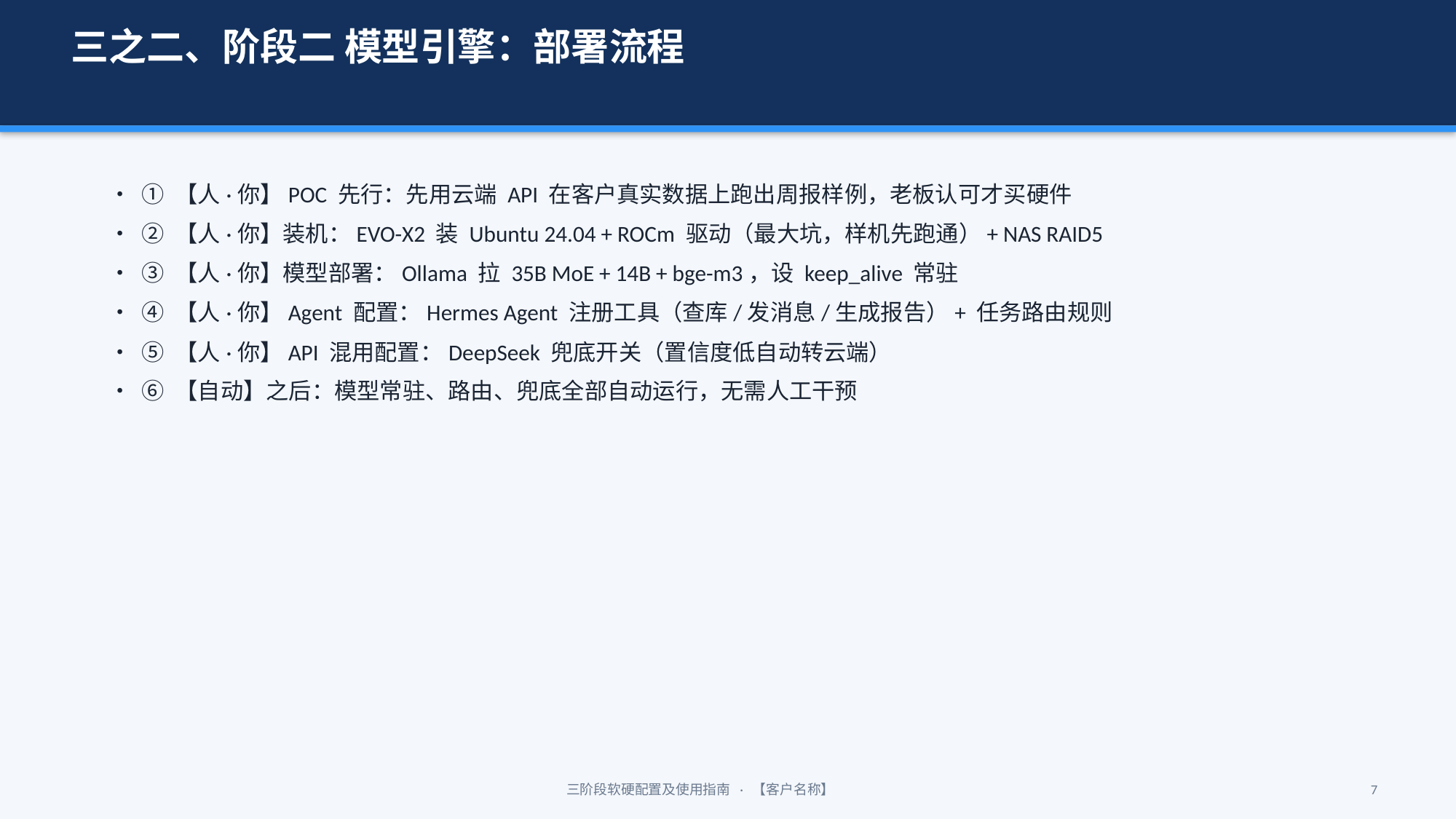

三之二、阶段二 模型引擎：部署流程

•  ① 【人·你】POC 先行：先用云端 API 在客户真实数据上跑出周报样例，老板认可才买硬件
•  ② 【人·你】装机：EVO-X2 装 Ubuntu 24.04 + ROCm 驱动（最大坑，样机先跑通）+ NAS RAID5
•  ③ 【人·你】模型部署：Ollama 拉 35B MoE + 14B + bge-m3，设 keep_alive 常驻
•  ④ 【人·你】Agent 配置：Hermes Agent 注册工具（查库/发消息/生成报告）+ 任务路由规则
•  ⑤ 【人·你】API 混用配置：DeepSeek 兜底开关（置信度低自动转云端）
•  ⑥ 【自动】之后：模型常驻、路由、兜底全部自动运行，无需人工干预
三阶段软硬配置及使用指南  ·  【客户名称】
7